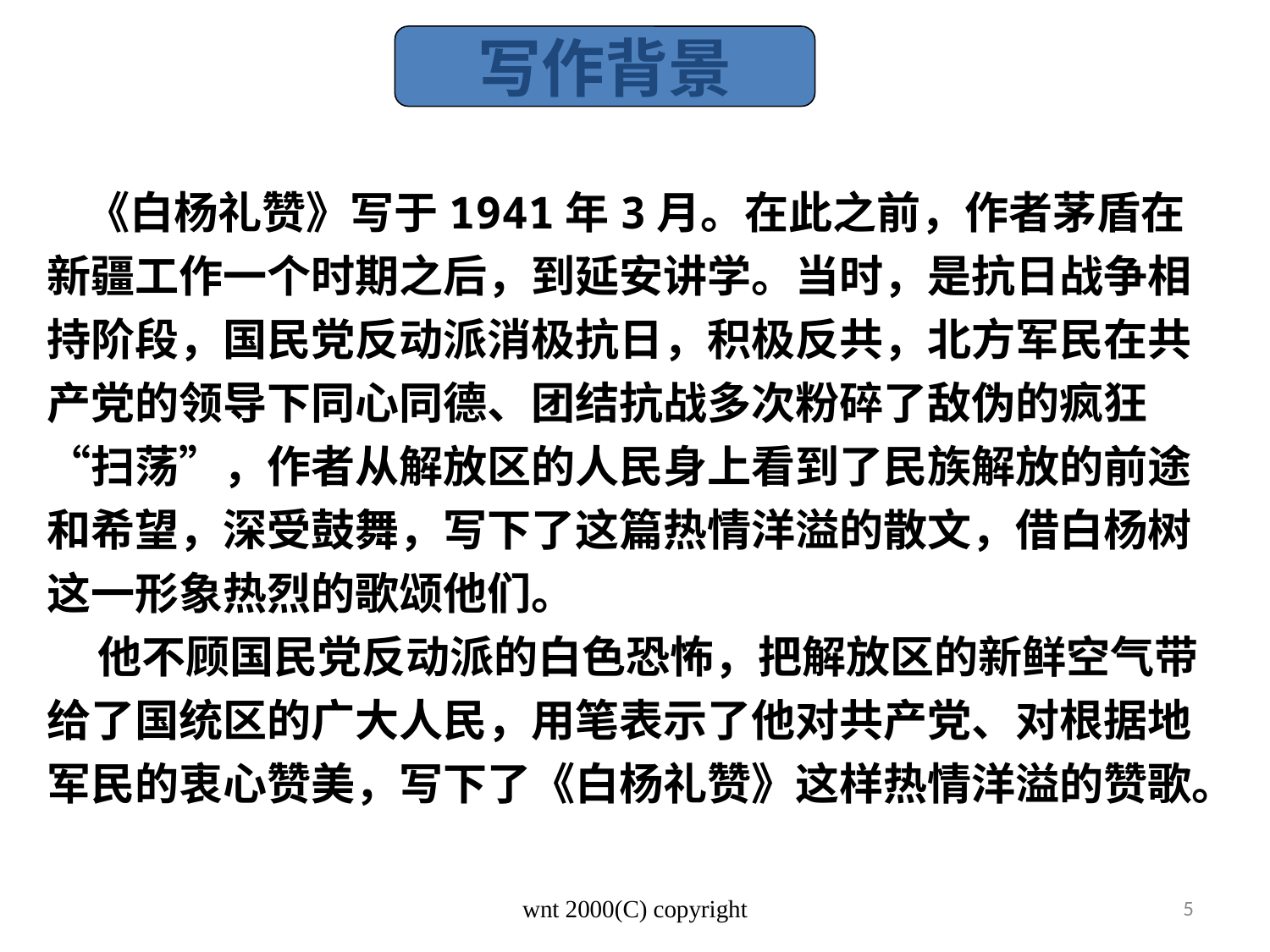

写作背景
   《白杨礼赞》写于1941年3月。在此之前，作者茅盾在新疆工作一个时期之后，到延安讲学。当时，是抗日战争相持阶段，国民党反动派消极抗日，积极反共，北方军民在共产党的领导下同心同德、团结抗战多次粉碎了敌伪的疯狂“扫荡”，作者从解放区的人民身上看到了民族解放的前途和希望，深受鼓舞，写下了这篇热情洋溢的散文，借白杨树这一形象热烈的歌颂他们。
    他不顾国民党反动派的白色恐怖，把解放区的新鲜空气带给了国统区的广大人民，用笔表示了他对共产党、对根据地军民的衷心赞美，写下了《白杨礼赞》这样热情洋溢的赞歌。
wnt 2000(C) copyright
5